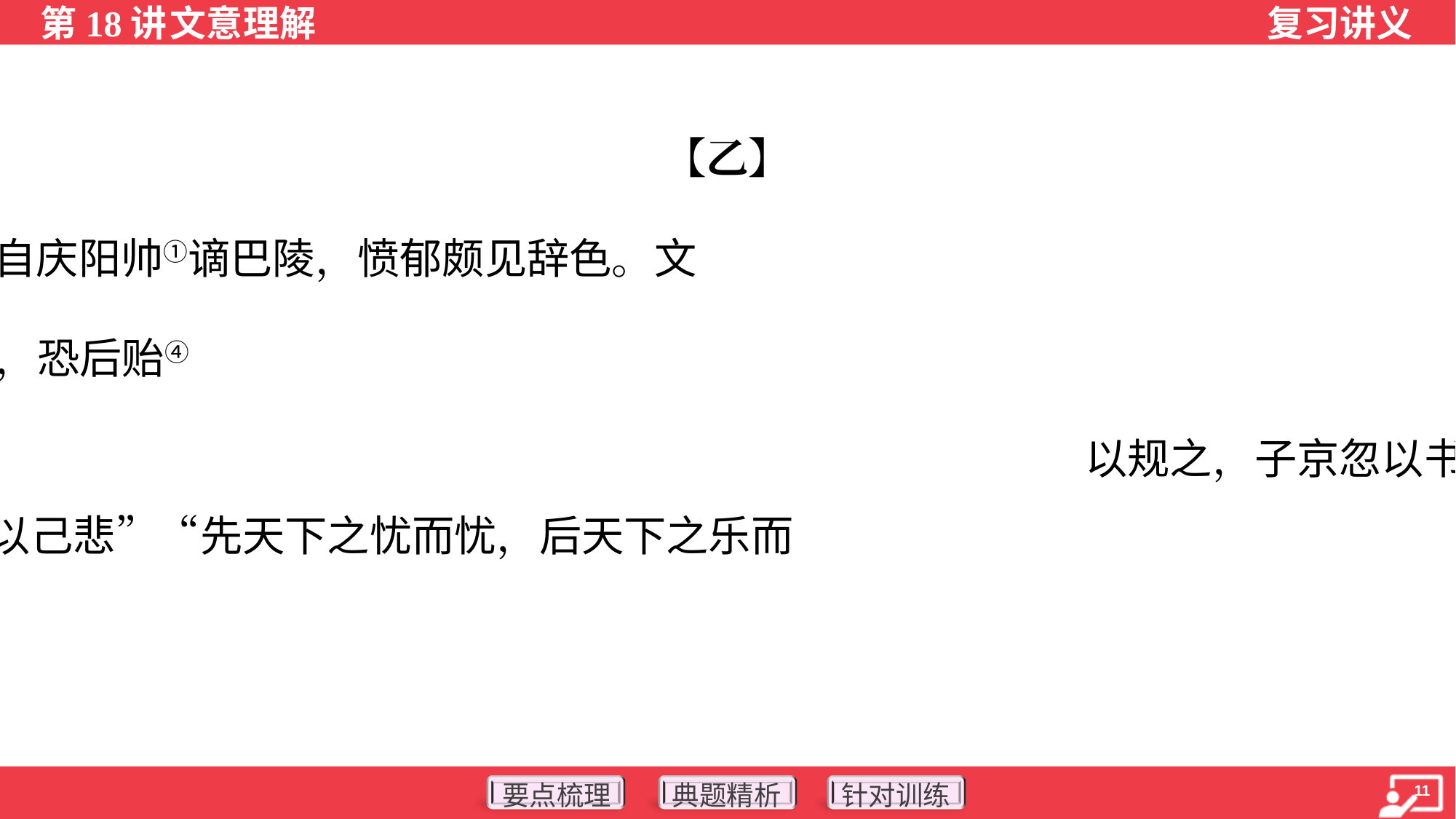

【乙】
    滕子京负大才，为众忌疾，自庆阳帅①谪巴陵，愤郁颇见辞色。文
正与之同年②，友善③，爱其才，恐后贻④ 祸。然滕豪迈自负，罕受人
言。正⑤因患无隙⑥ 以规之，子京忽以书抵文正，求《岳阳楼记》。故
《记》中云：“不以物喜，不以己悲”“先天下之忧而忧，后天下之乐而
乐”，其意盖在谏故人耳。
（选自范公偁《过庭录》）